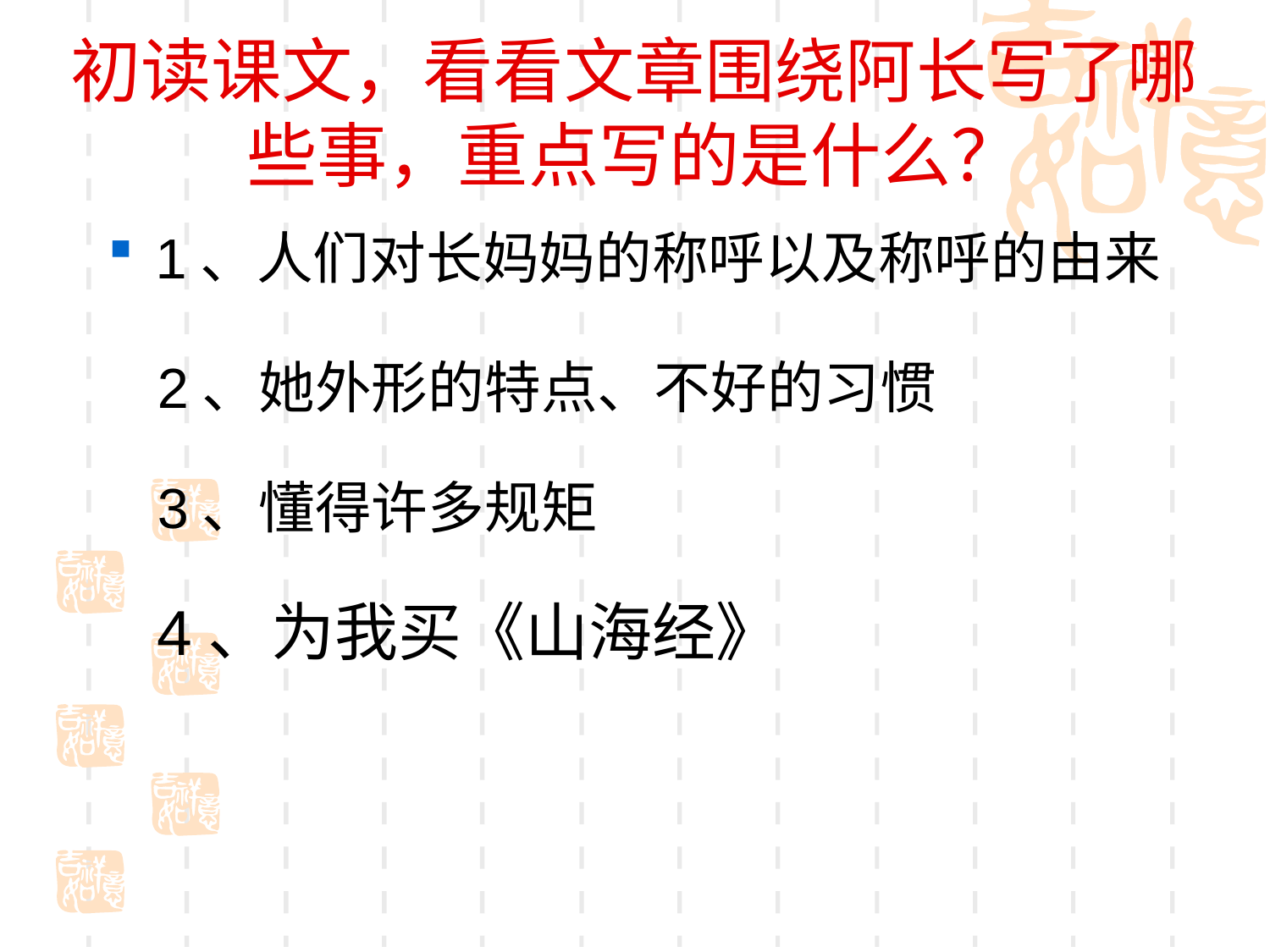

# 初读课文，看看文章围绕阿长写了哪些事，重点写的是什么？
1、人们对长妈妈的称呼以及称呼的由来
2、她外形的特点、不好的习惯
3、懂得许多规矩
4、为我买《山海经》